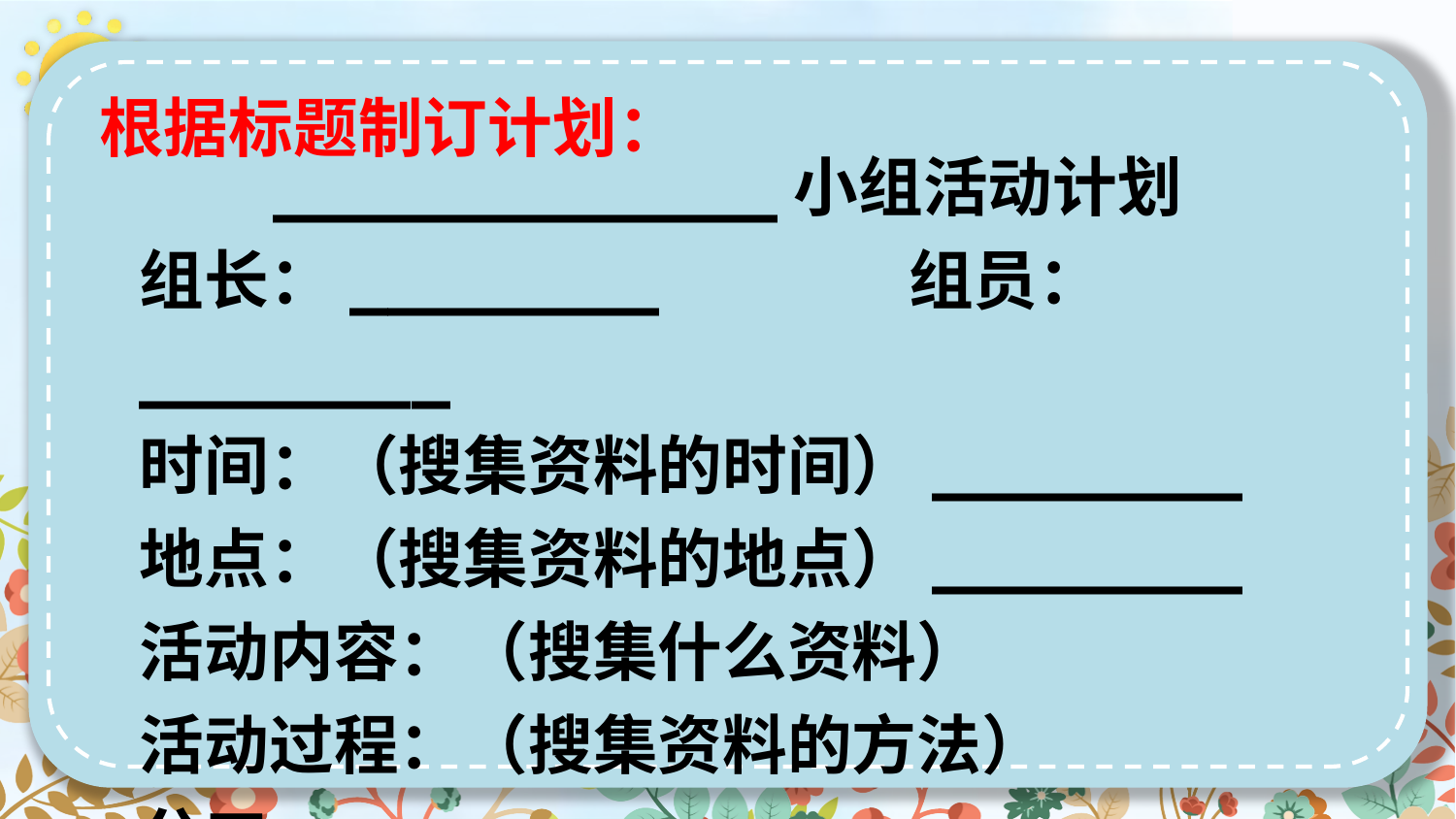

根据标题制订计划：
_____________小组活动计划
组长：________      组员：________
时间：（搜集资料的时间）________
地点：（搜集资料的地点）________
活动内容：（搜集什么资料）
活动过程：（搜集资料的方法）
分工：____________________